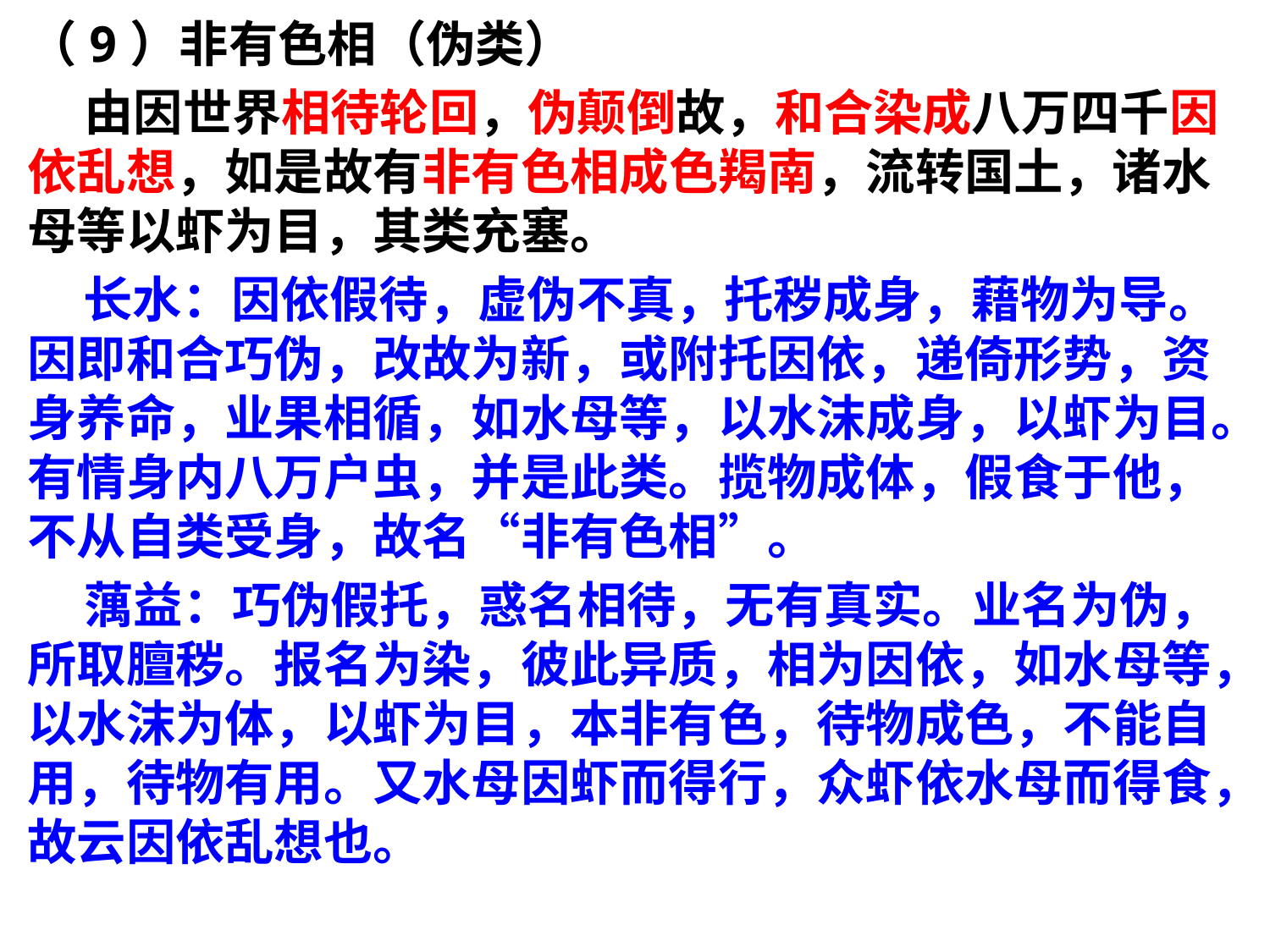

（9）非有色相（伪类）
    由因世界相待轮回，伪颠倒故，和合染成八万四千因依乱想，如是故有非有色相成色羯南，流转国土，诸水母等以虾为目，其类充塞。
    长水：因依假待，虚伪不真，托秽成身，藉物为导。因即和合巧伪，改故为新，或附托因依，递倚形势，资身养命，业果相循，如水母等，以水沫成身，以虾为目。有情身内八万户虫，并是此类。揽物成体，假食于他，不从自类受身，故名“非有色相”。
    蕅益：巧伪假托，惑名相待，无有真实。业名为伪，所取膻秽。报名为染，彼此异质，相为因依，如水母等，以水沫为体，以虾为目，本非有色，待物成色，不能自用，待物有用。又水母因虾而得行，众虾依水母而得食，故云因依乱想也。